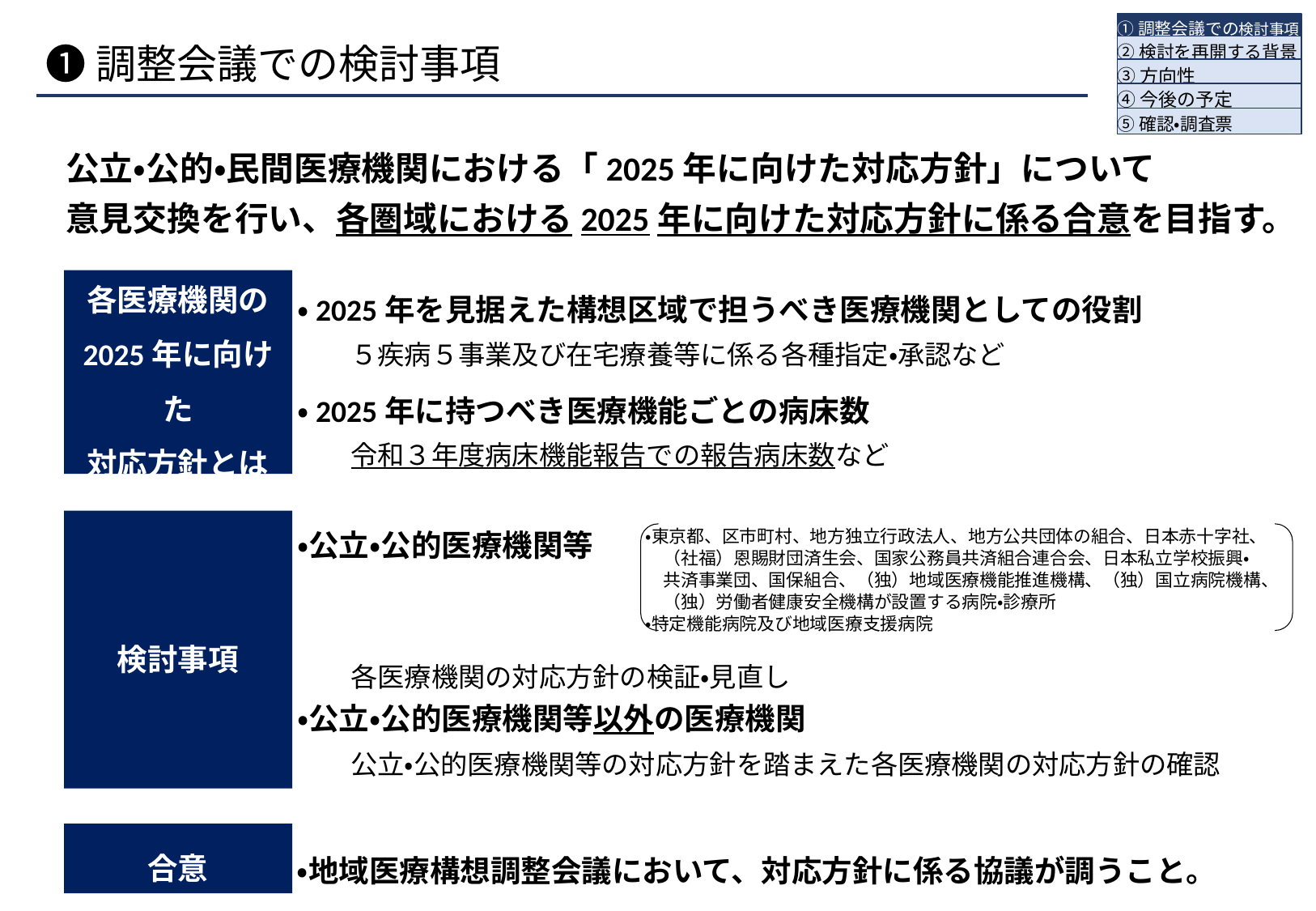

①調整会議での検討事項
②検討を再開する背景
③方向性
④今後の予定
⑤確認・調査票
# ❶調整会議での検討事項
公立・公的・民間医療機関における「2025年に向けた対応方針」について
意見交換を行い、各圏域における2025年に向けた対応方針に係る合意を目指す。
各医療機関の
2025年に向けた
対応方針とは
・2025年を見据えた構想区域で担うべき医療機関としての役割
　　５疾病５事業及び在宅療養等に係る各種指定・承認など

・2025年に持つべき医療機能ごとの病床数
　　令和３年度病床機能報告での報告病床数など
検討事項
・公立・公的医療機関等

　　各医療機関の対応方針の検証・見直し
・公立・公的医療機関等以外の医療機関
　　公立・公的医療機関等の対応方針を踏まえた各医療機関の対応方針の確認
・東京都、区市町村、地方独立行政法人、地方公共団体の組合、日本赤十字社、
　（社福）恩賜財団済生会、国家公務員共済組合連合会、日本私立学校振興・
　共済事業団、国保組合、（独）地域医療機能推進機構、（独）国立病院機構、
　（独）労働者健康安全機構が設置する病院・診療所
・特定機能病院及び地域医療支援病院
合意
・地域医療構想調整会議において、対応方針に係る協議が調うこと。